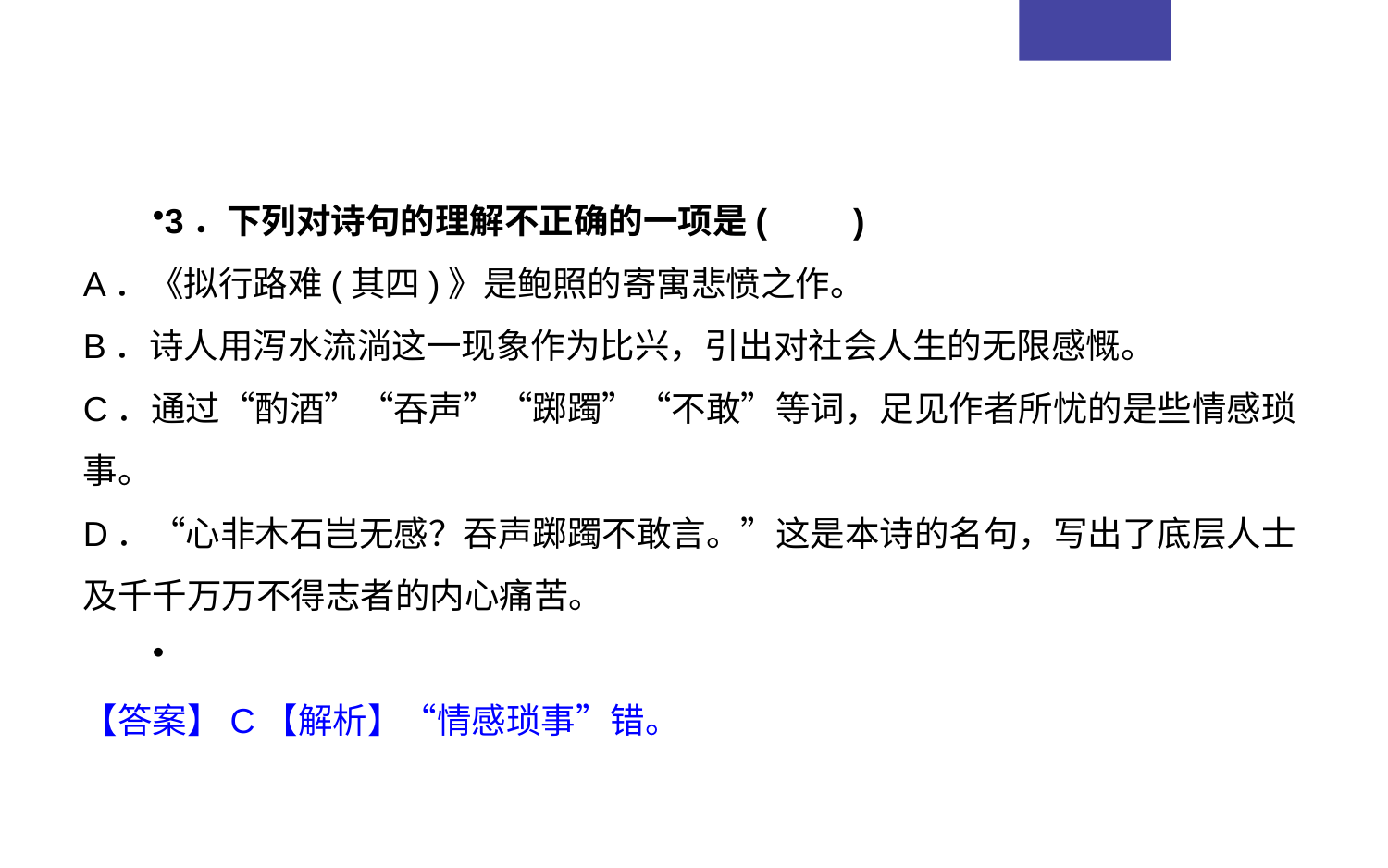

3．下列对诗句的理解不正确的一项是(　　)
A．《拟行路难(其四)》是鲍照的寄寓悲愤之作。
B．诗人用泻水流淌这一现象作为比兴，引出对社会人生的无限感慨。
C．通过“酌酒”“吞声”“踯躅”“不敢”等词，足见作者所忧的是些情感琐事。
D．“心非木石岂无感？吞声踯躅不敢言。”这是本诗的名句，写出了底层人士及千千万万不得志者的内心痛苦。
【答案】C【解析】“情感琐事”错。